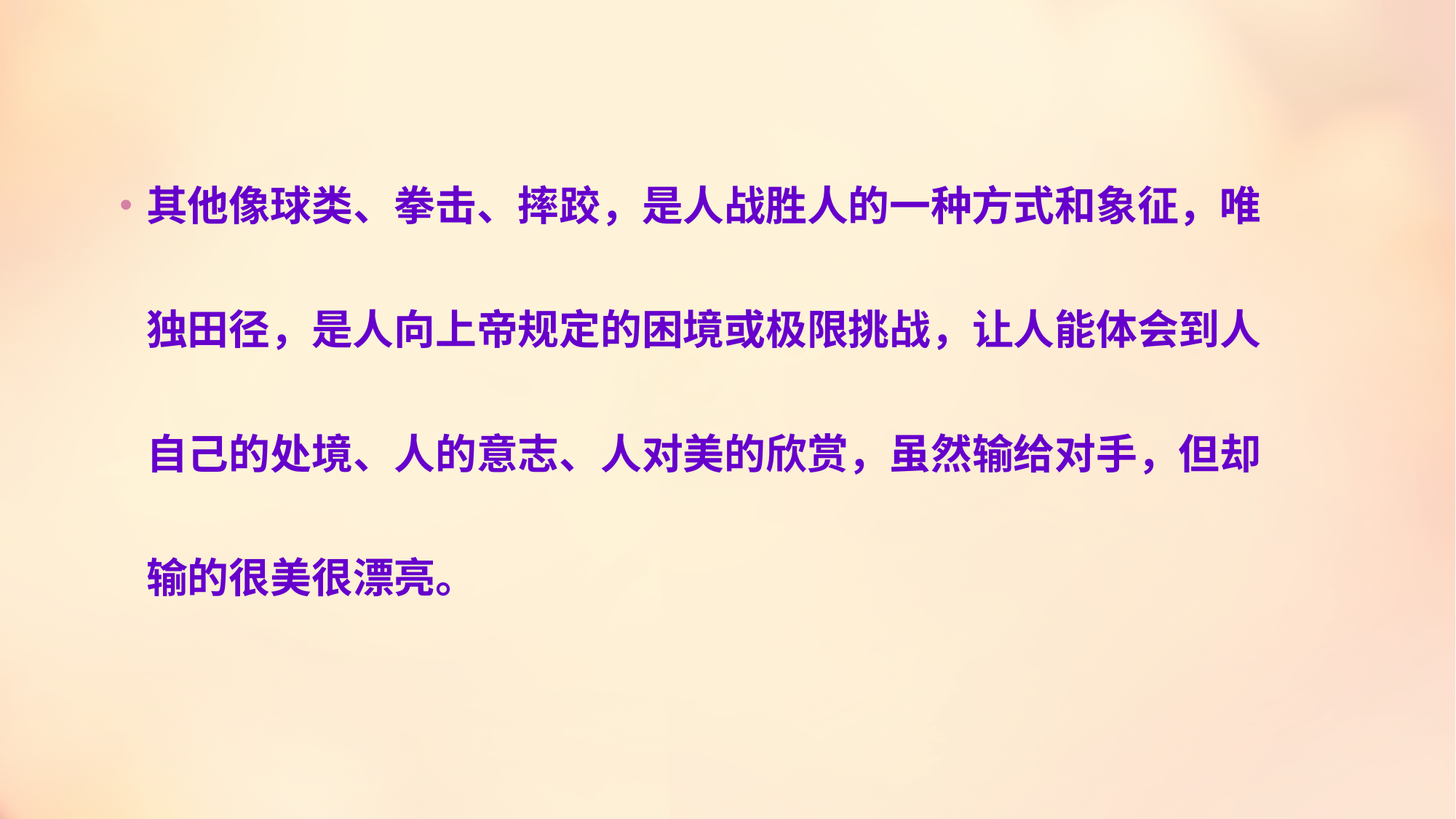

其他像球类、拳击、摔跤，是人战胜人的一种方式和象征，唯独田径，是人向上帝规定的困境或极限挑战，让人能体会到人自己的处境、人的意志、人对美的欣赏，虽然输给对手，但却输的很美很漂亮。